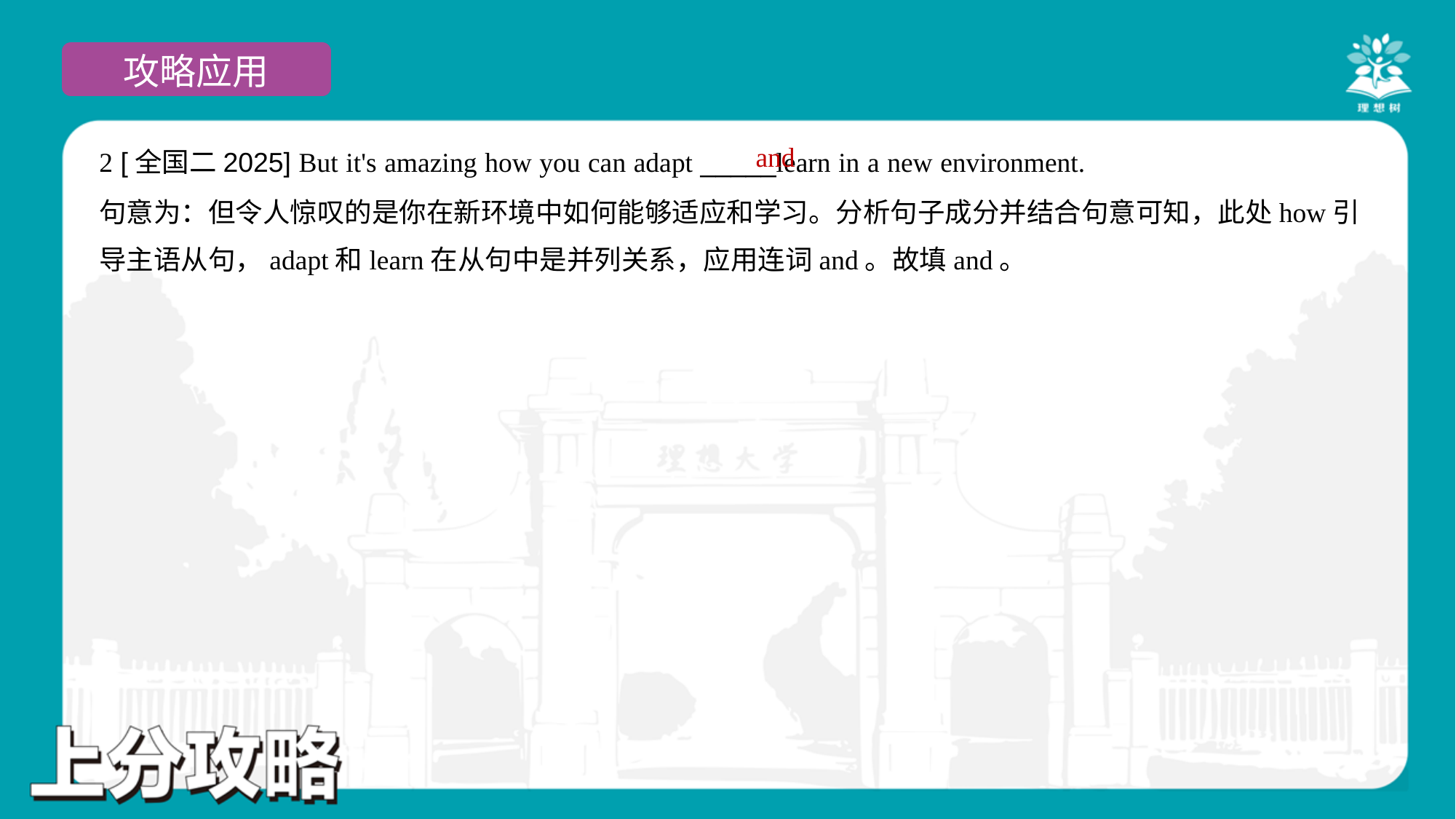

and
2 [全国二2025] But it's amazing how you can adapt _____learn in a new environment.
句意为：但令人惊叹的是你在新环境中如何能够适应和学习。分析句子成分并结合句意可知，此处how引
导主语从句，adapt和learn在从句中是并列关系，应用连词and。故填and。